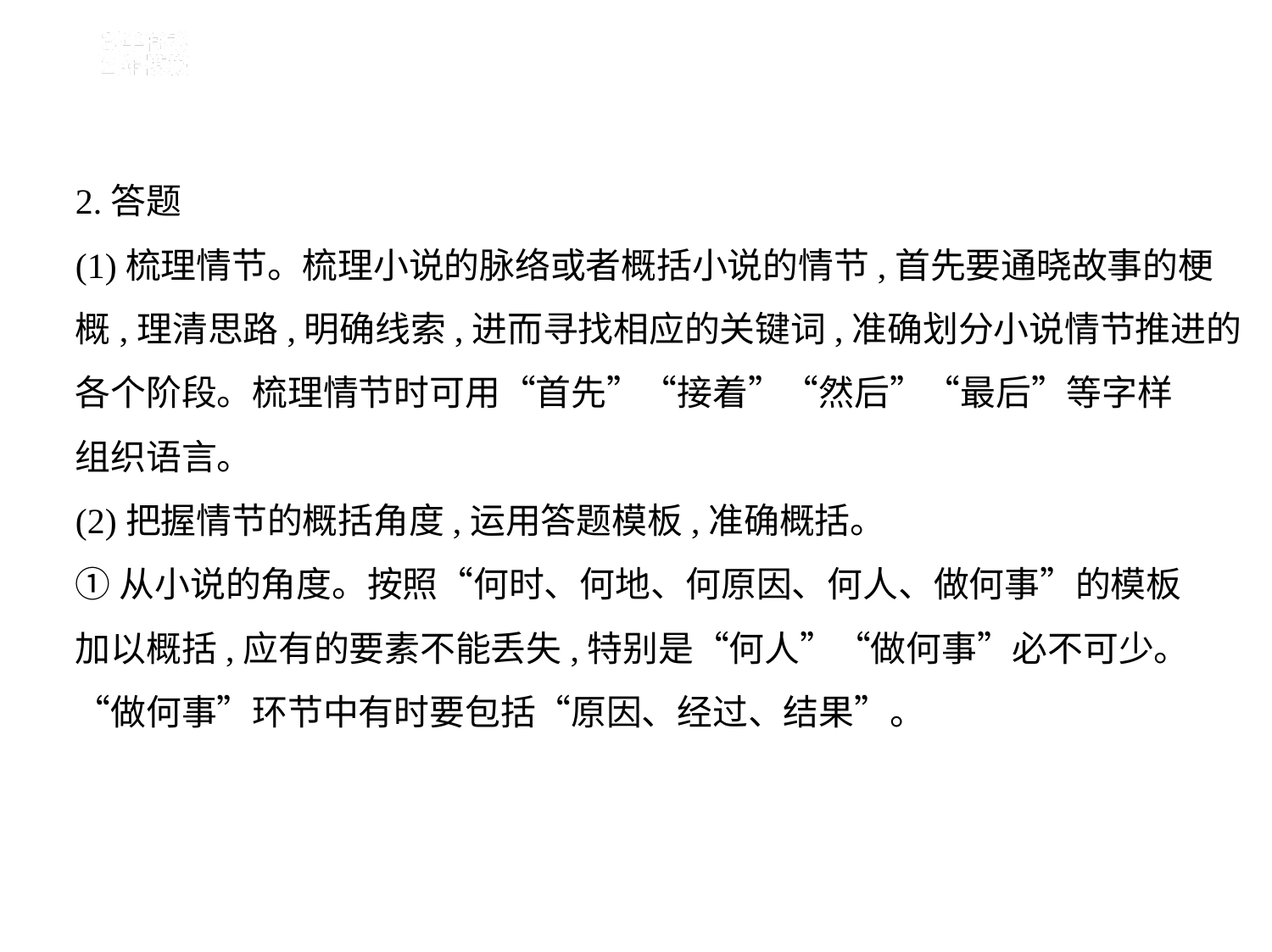

2.答题
(1)梳理情节。梳理小说的脉络或者概括小说的情节,首先要通晓故事的梗
概,理清思路,明确线索,进而寻找相应的关键词,准确划分小说情节推进的
各个阶段。梳理情节时可用“首先”“接着”“然后”“最后”等字样
组织语言。
(2)把握情节的概括角度,运用答题模板,准确概括。
①从小说的角度。按照“何时、何地、何原因、何人、做何事”的模板
加以概括,应有的要素不能丢失,特别是“何人”“做何事”必不可少。
“做何事”环节中有时要包括“原因、经过、结果”。